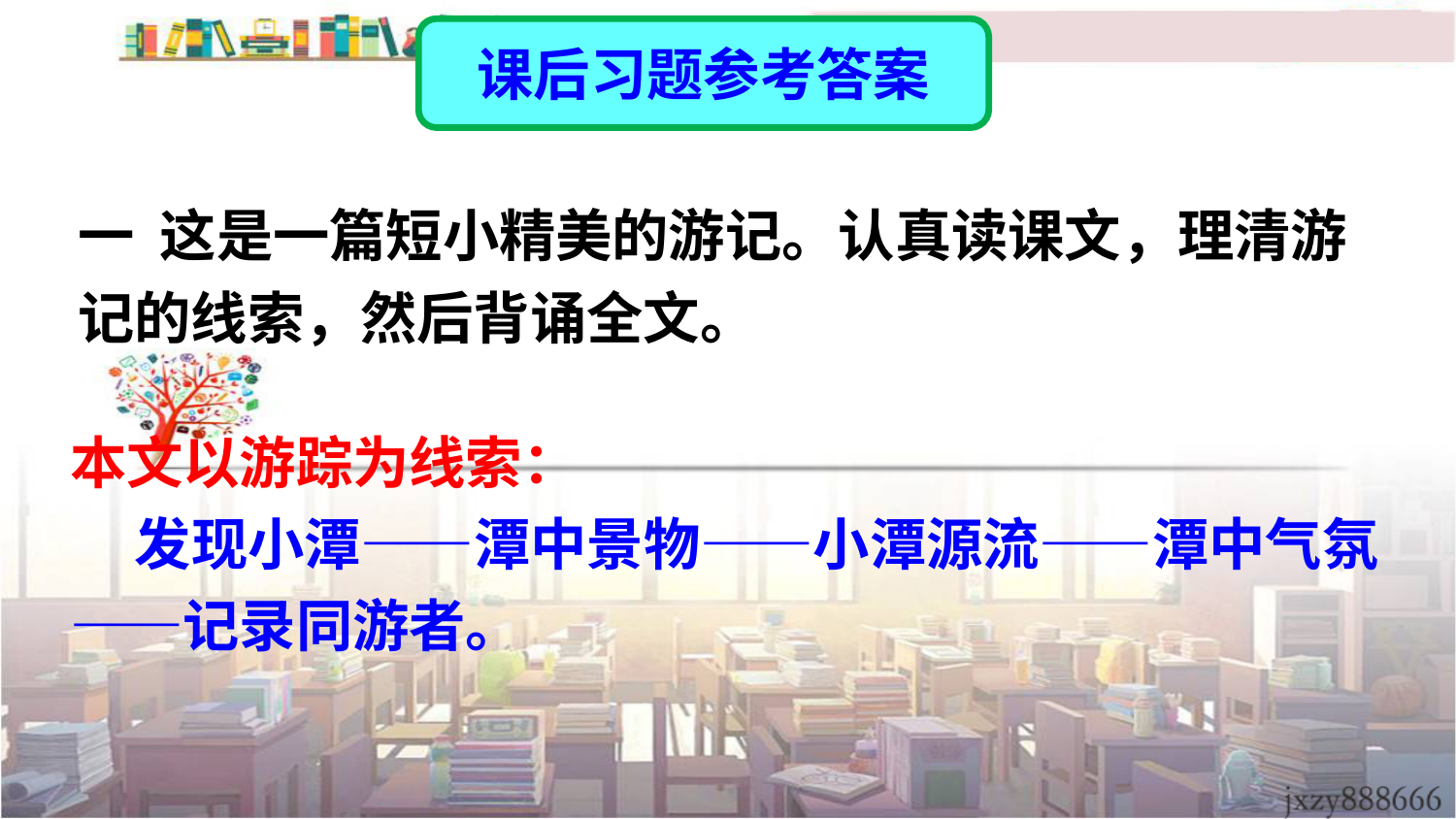

课后习题参考答案
一  这是一篇短小精美的游记。认真读课文，理清游记的线索，然后背诵全文。
本文以游踪为线索：
    发现小潭——潭中景物——小潭源流——潭中气氛——记录同游者。